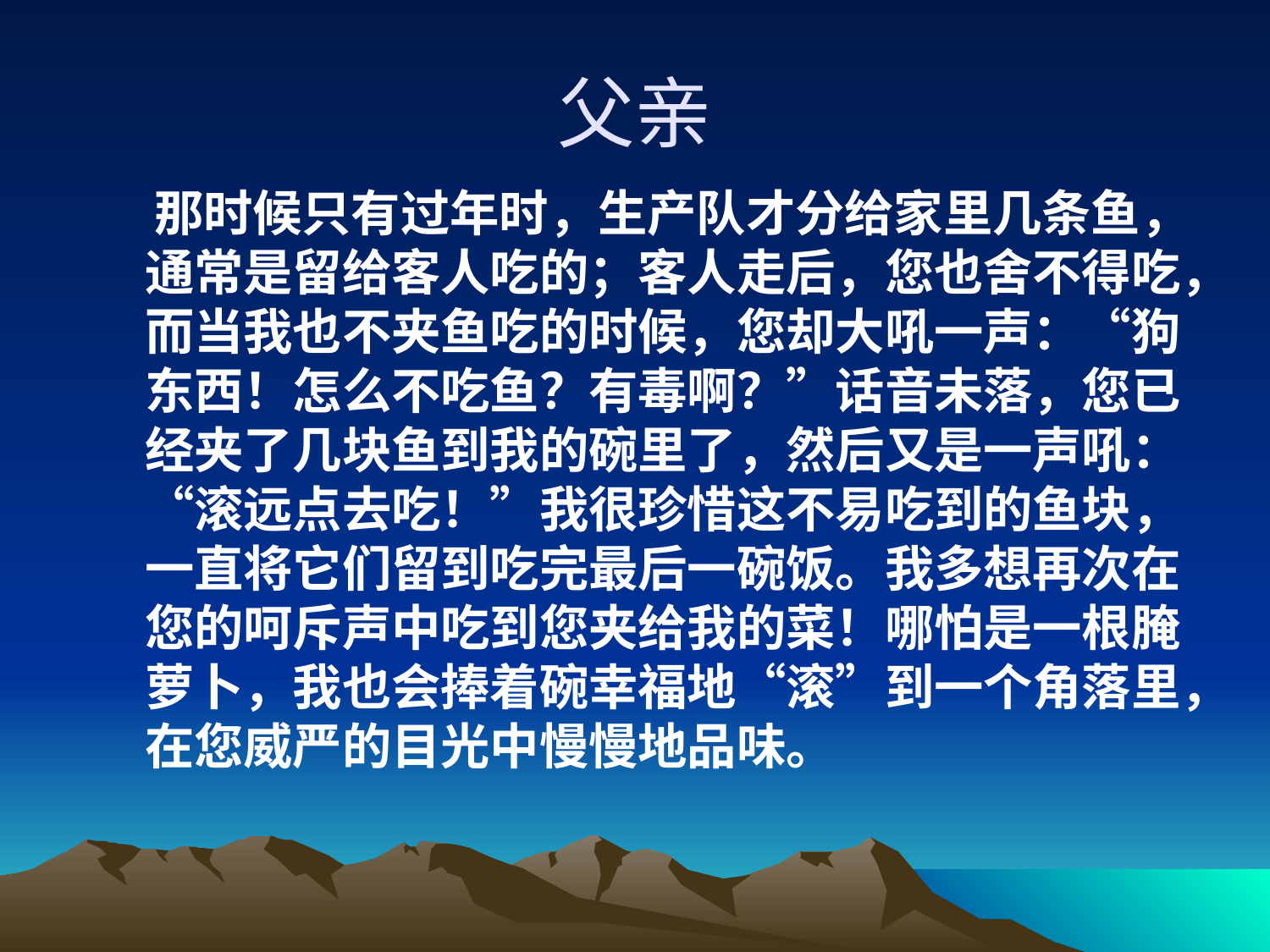

# 父亲
    那时候只有过年时，生产队才分给家里几条鱼，通常是留给客人吃的；客人走后，您也舍不得吃，而当我也不夹鱼吃的时候，您却大吼一声：“狗东西！怎么不吃鱼？有毒啊？”话音未落，您已经夹了几块鱼到我的碗里了，然后又是一声吼：“滚远点去吃！”我很珍惜这不易吃到的鱼块，一直将它们留到吃完最后一碗饭。我多想再次在您的呵斥声中吃到您夹给我的菜！哪怕是一根腌萝卜，我也会捧着碗幸福地“滚”到一个角落里，在您威严的目光中慢慢地品味。